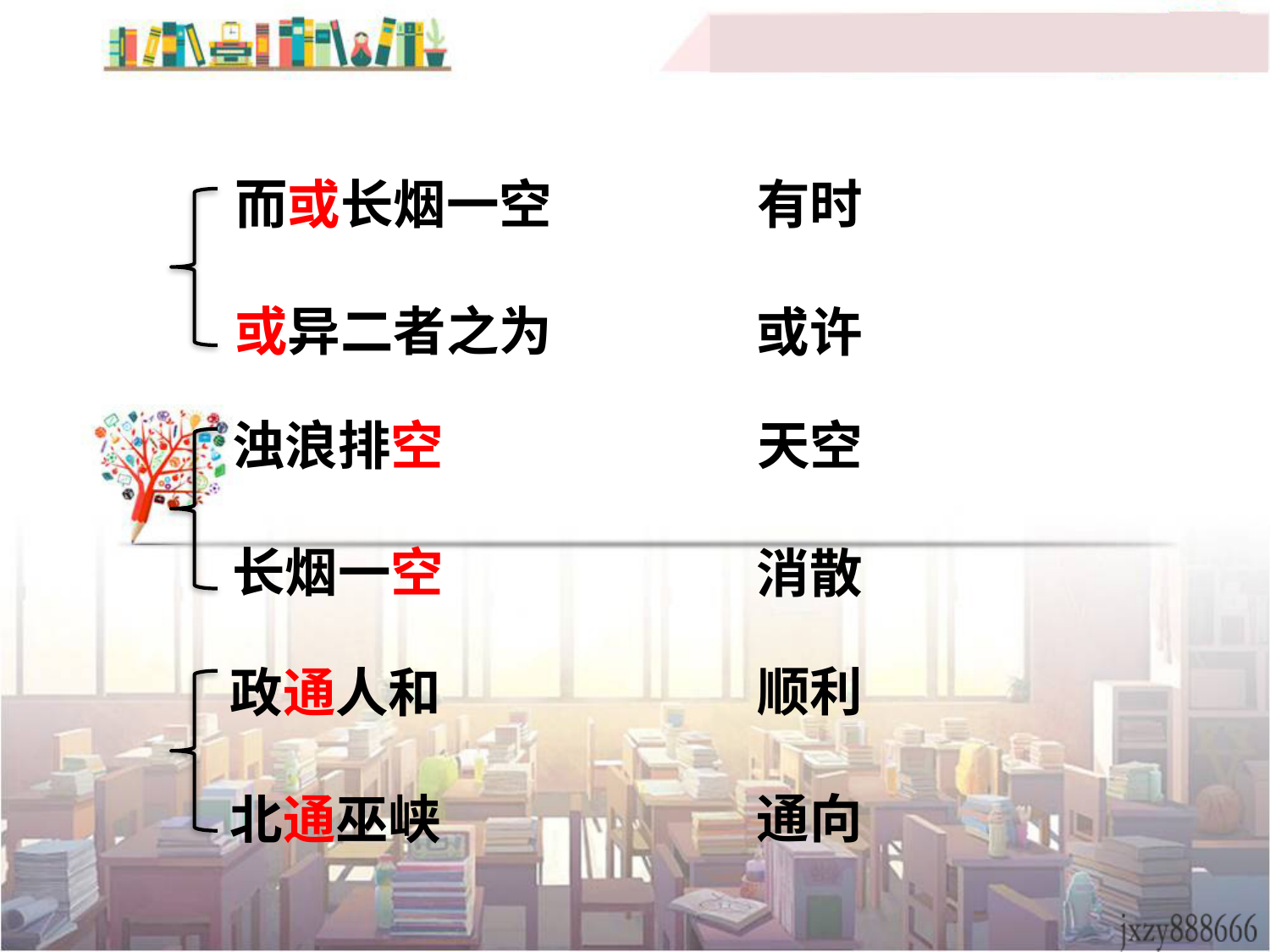

而或长烟一空

或异二者之为
有时

或许
浊浪排空

长烟一空
天空

消散
顺利
政通人和

北通巫峡

通向